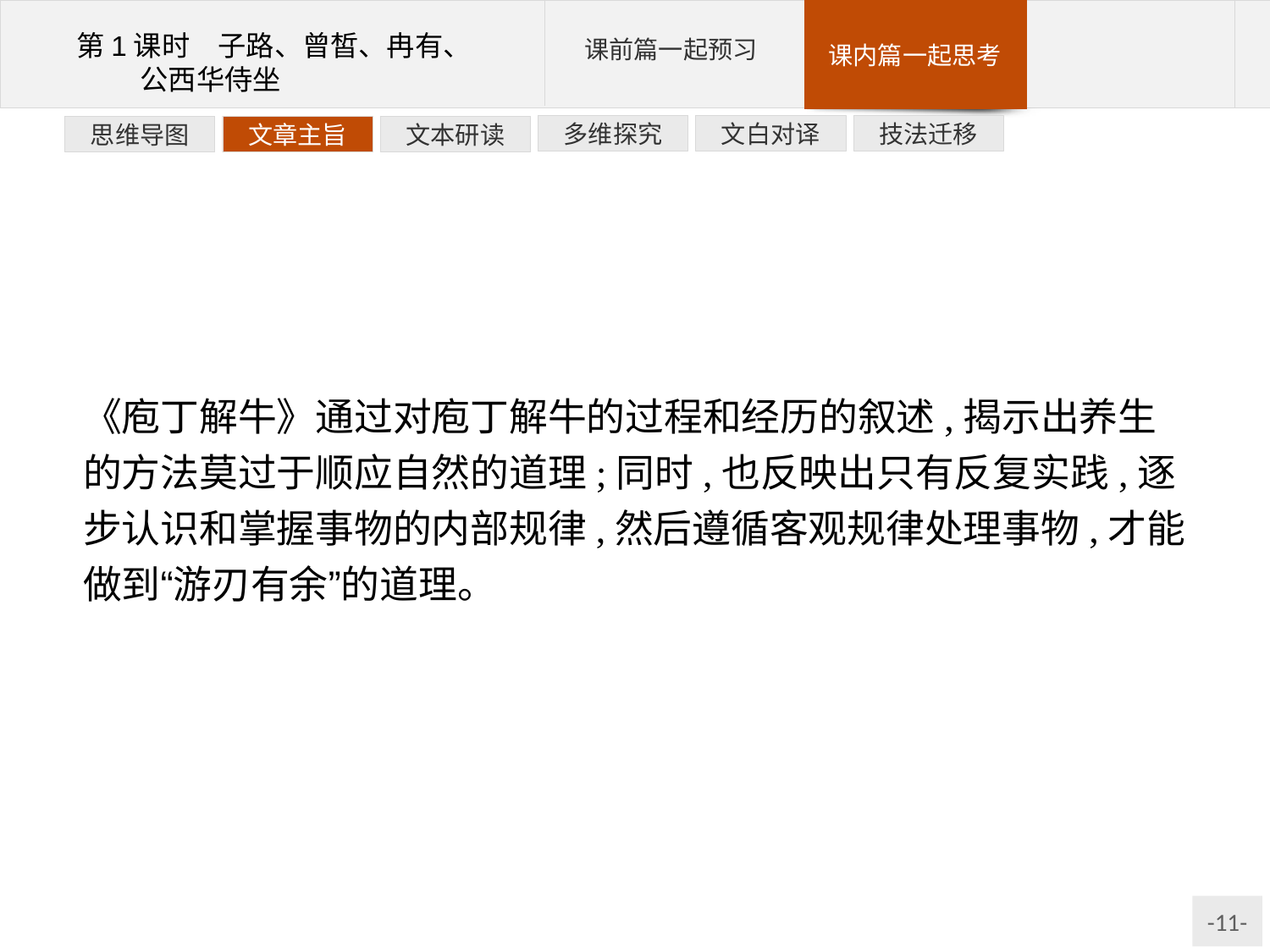

文白对译
技法迁移
多维探究
文本研读
文章主旨
思维导图
《庖丁解牛》通过对庖丁解牛的过程和经历的叙述,揭示出养生的方法莫过于顺应自然的道理;同时,也反映出只有反复实践,逐步认识和掌握事物的内部规律,然后遵循客观规律处理事物,才能做到“游刃有余”的道理。